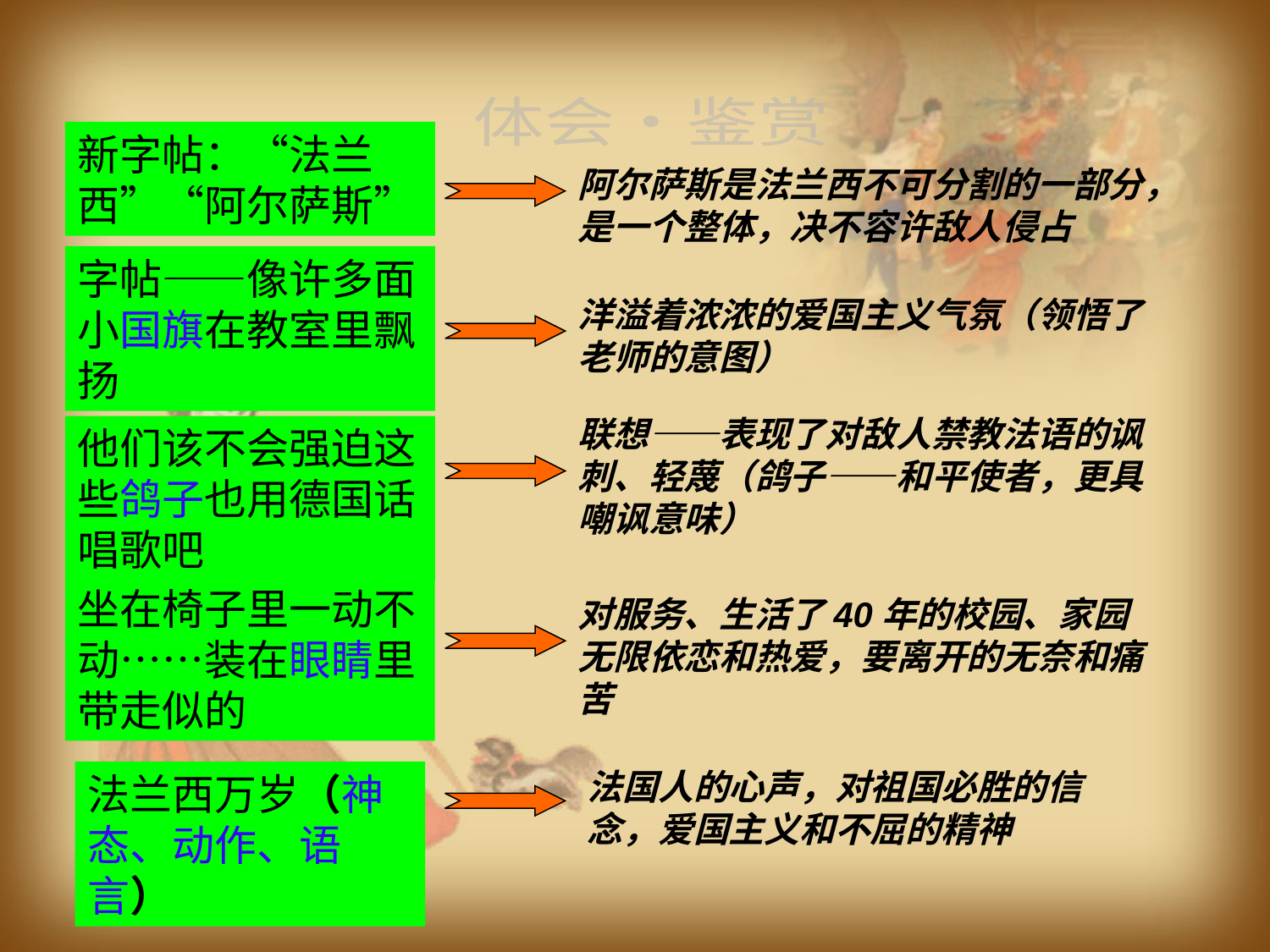

体会·鉴赏
新字帖：“法兰西”“阿尔萨斯”
阿尔萨斯是法兰西不可分割的一部分，是一个整体，决不容许敌人侵占

字帖——像许多面小国旗在教室里飘扬
洋溢着浓浓的爱国主义气氛（领悟了老师的意图）

联想——表现了对敌人禁教法语的讽刺、轻蔑（鸽子——和平使者，更具嘲讽意味）
他们该不会强迫这些鸽子也用德国话唱歌吧

坐在椅子里一动不动……装在眼睛里带走似的
对服务、生活了40年的校园、家园无限依恋和热爱，要离开的无奈和痛苦

法国人的心声，对祖国必胜的信念，爱国主义和不屈的精神
法兰西万岁（神态、动作、语言）